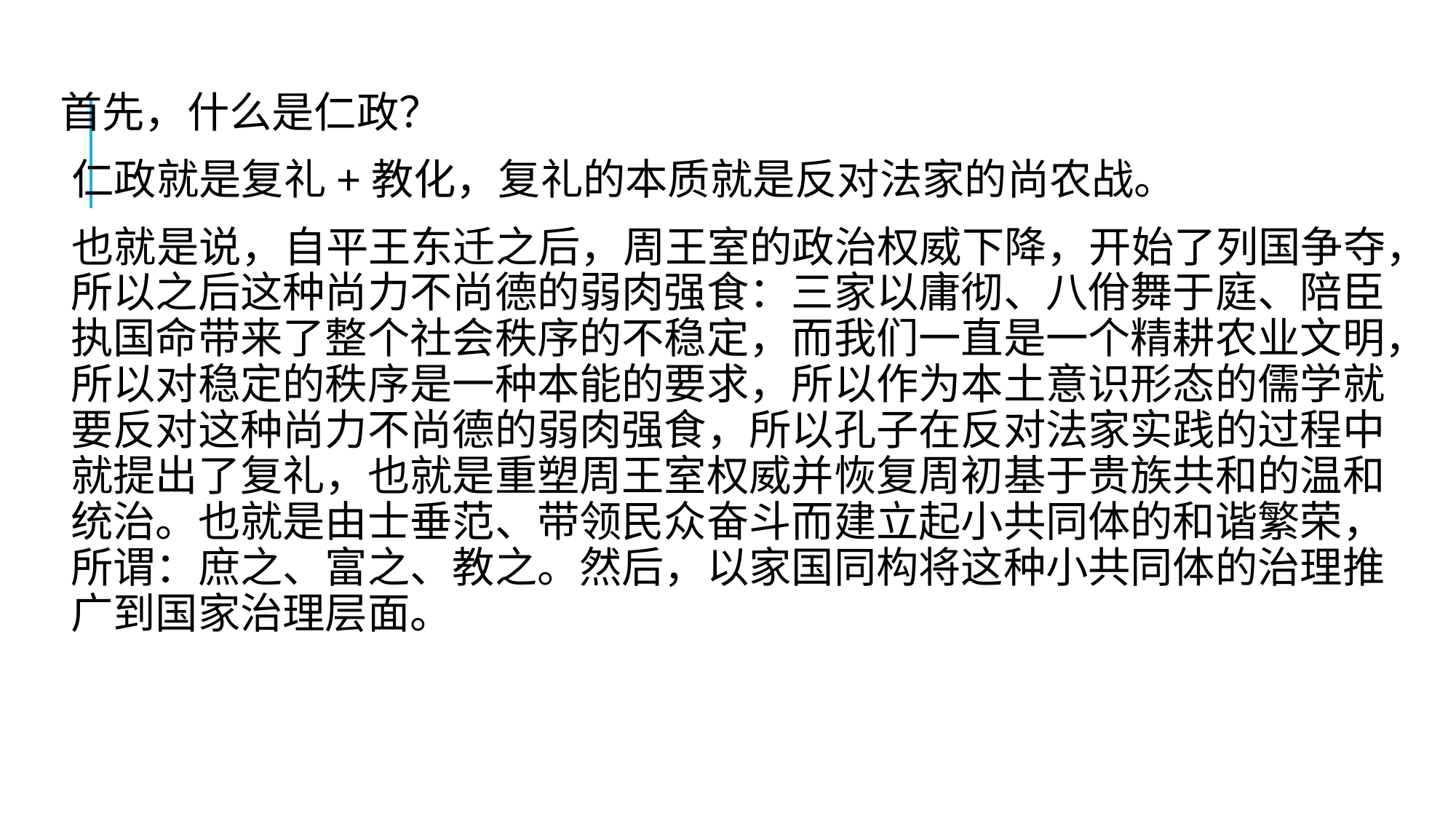

首先，什么是仁政？
仁政就是复礼+教化，复礼的本质就是反对法家的尚农战。
也就是说，自平王东迁之后，周王室的政治权威下降，开始了列国争夺，所以之后这种尚力不尚德的弱肉强食：三家以庸彻、八佾舞于庭、陪臣执国命带来了整个社会秩序的不稳定，而我们一直是一个精耕农业文明，所以对稳定的秩序是一种本能的要求，所以作为本土意识形态的儒学就要反对这种尚力不尚德的弱肉强食，所以孔子在反对法家实践的过程中就提出了复礼，也就是重塑周王室权威并恢复周初基于贵族共和的温和统治。也就是由士垂范、带领民众奋斗而建立起小共同体的和谐繁荣，所谓：庶之、富之、教之。然后，以家国同构将这种小共同体的治理推广到国家治理层面。